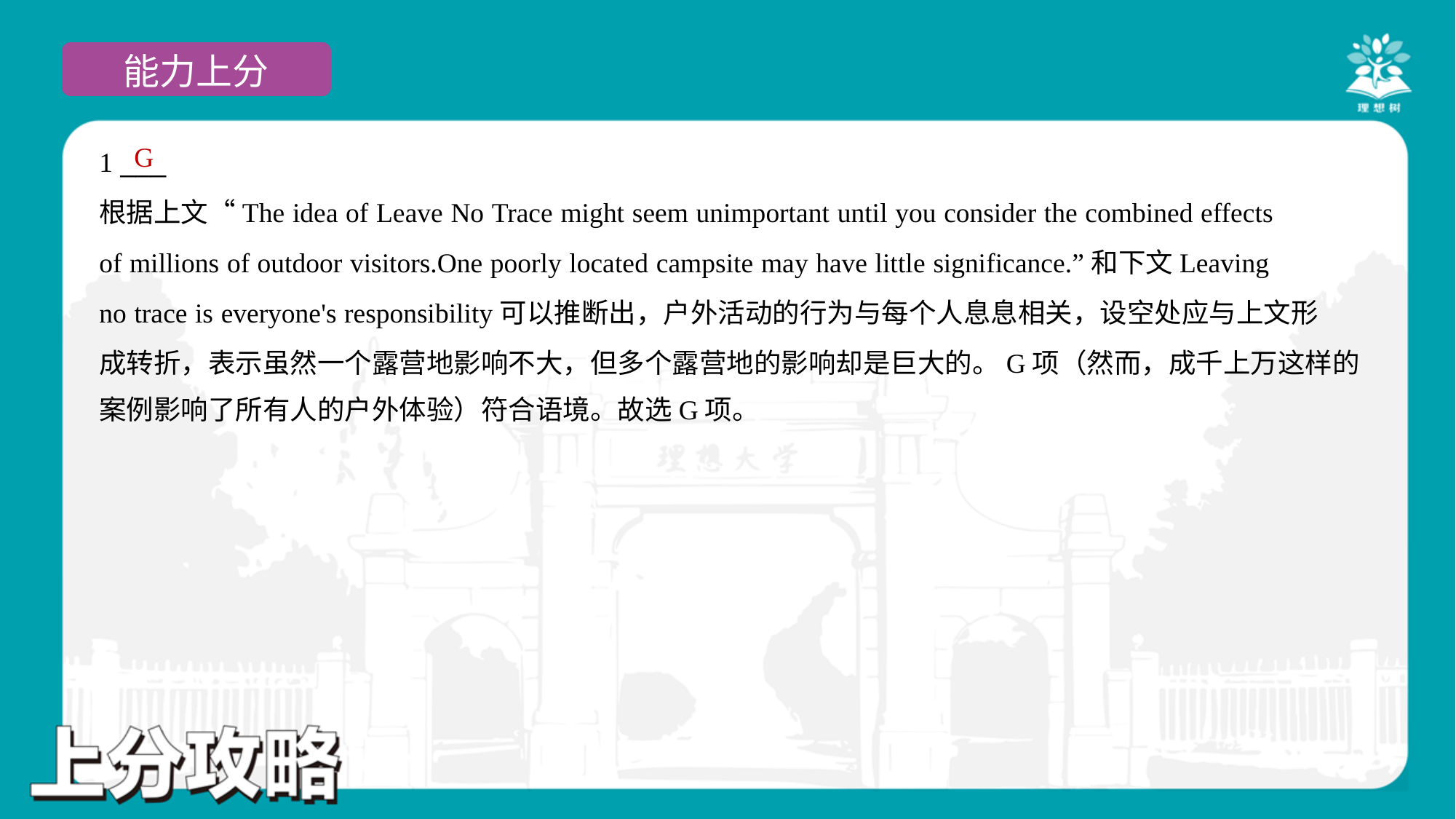

G
1 ___
根据上文“The idea of Leave No Trace might seem unimportant until you consider the combined effects
of millions of outdoor visitors.One poorly located campsite may have little significance.”和下文Leaving
no trace is everyone's responsibility可以推断出，户外活动的行为与每个人息息相关，设空处应与上文形
成转折，表示虽然一个露营地影响不大，但多个露营地的影响却是巨大的。G项（然而，成千上万这样的
案例影响了所有人的户外体验）符合语境。故选G项。